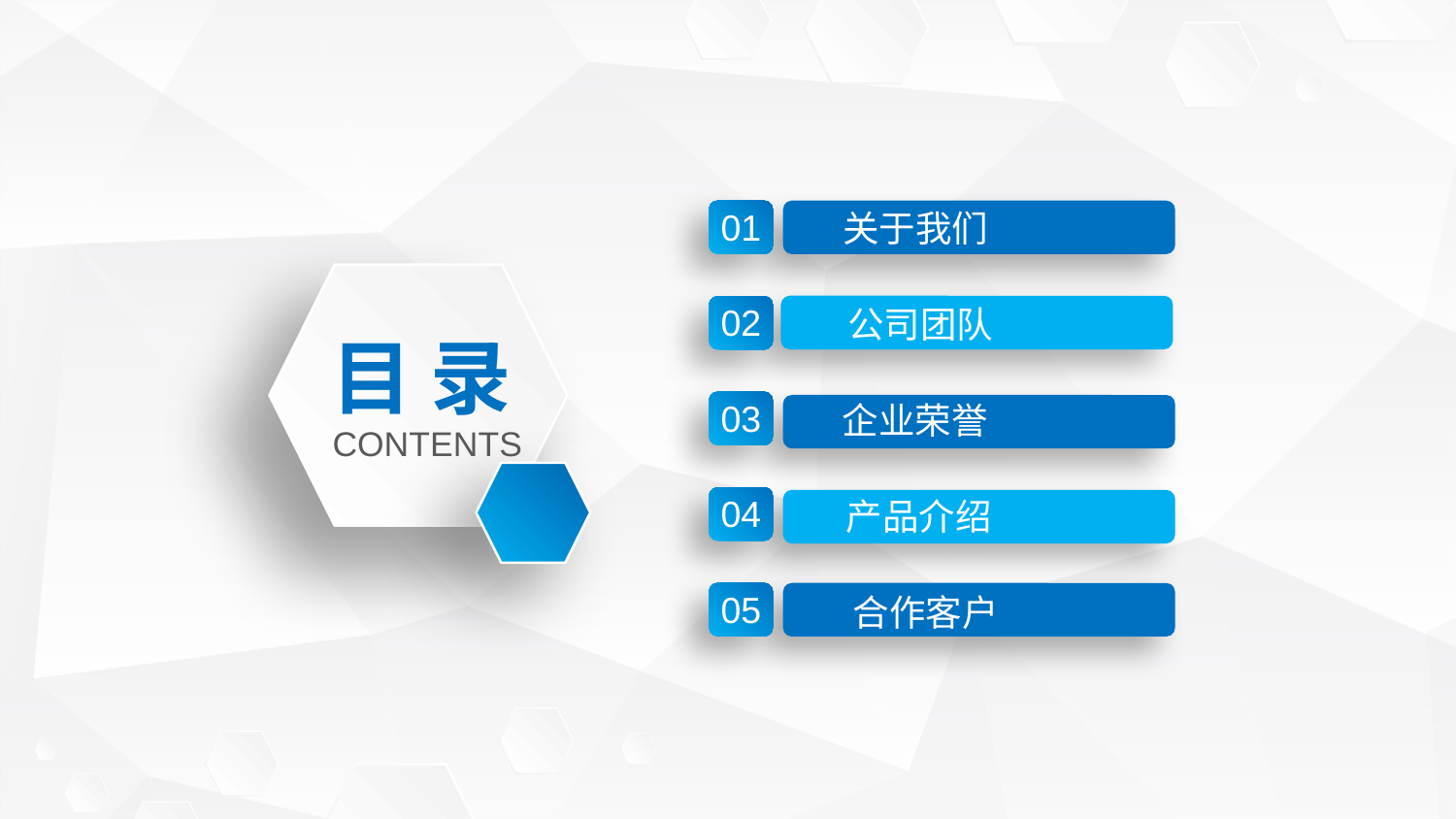

关于我们

01

公司团队

02

目 录
企业荣誉

03

CONTENTS

产品介绍

04

合作客户

05